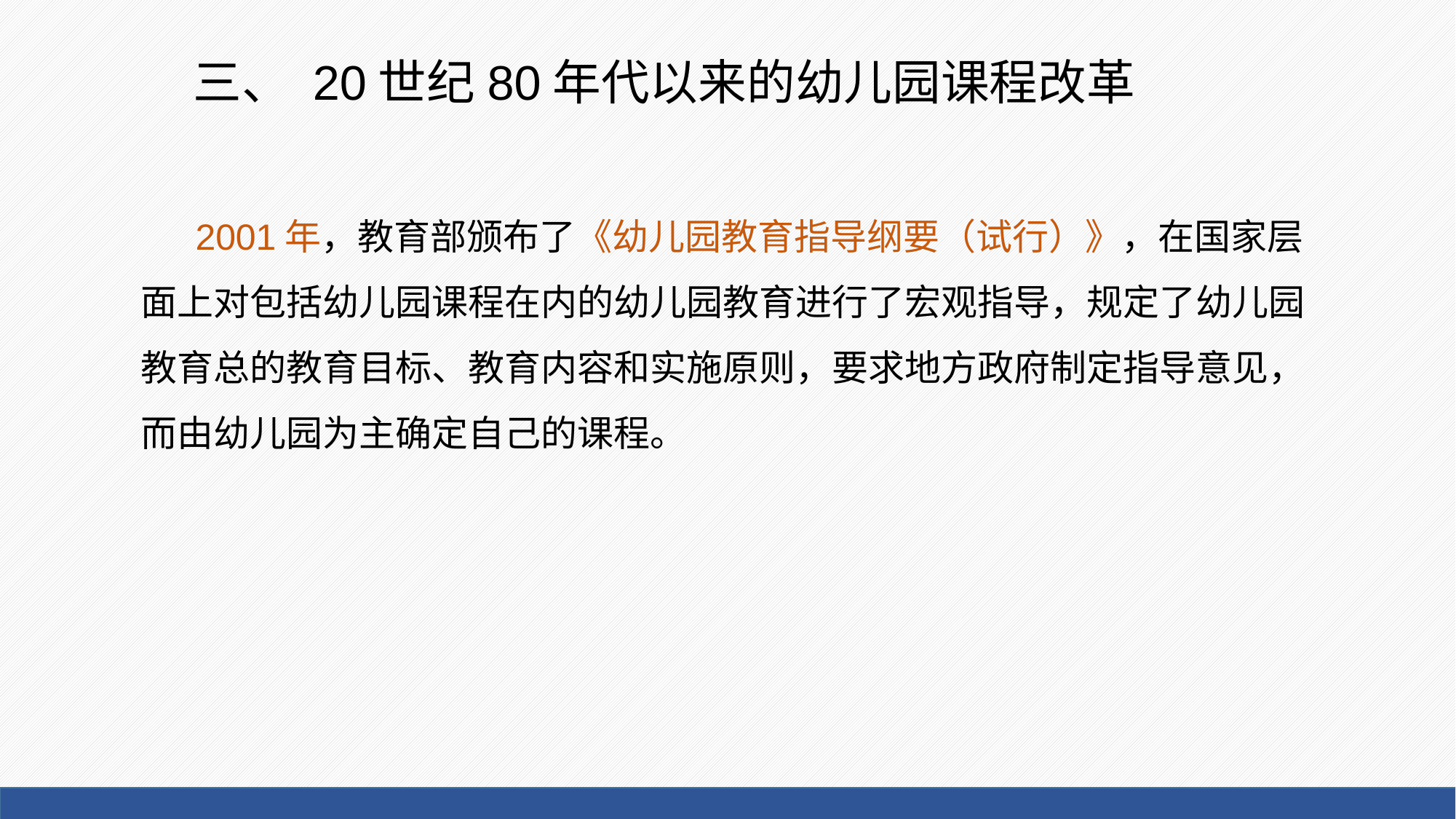

# 三、 20世纪80年代以来的幼儿园课程改革
2001年，教育部颁布了《幼儿园教育指导纲要（试行）》，在国家层面上对包括幼儿园课程在内的幼儿园教育进行了宏观指导，规定了幼儿园教育总的教育目标、教育内容和实施原则，要求地方政府制定指导意见，而由幼儿园为主确定自己的课程。